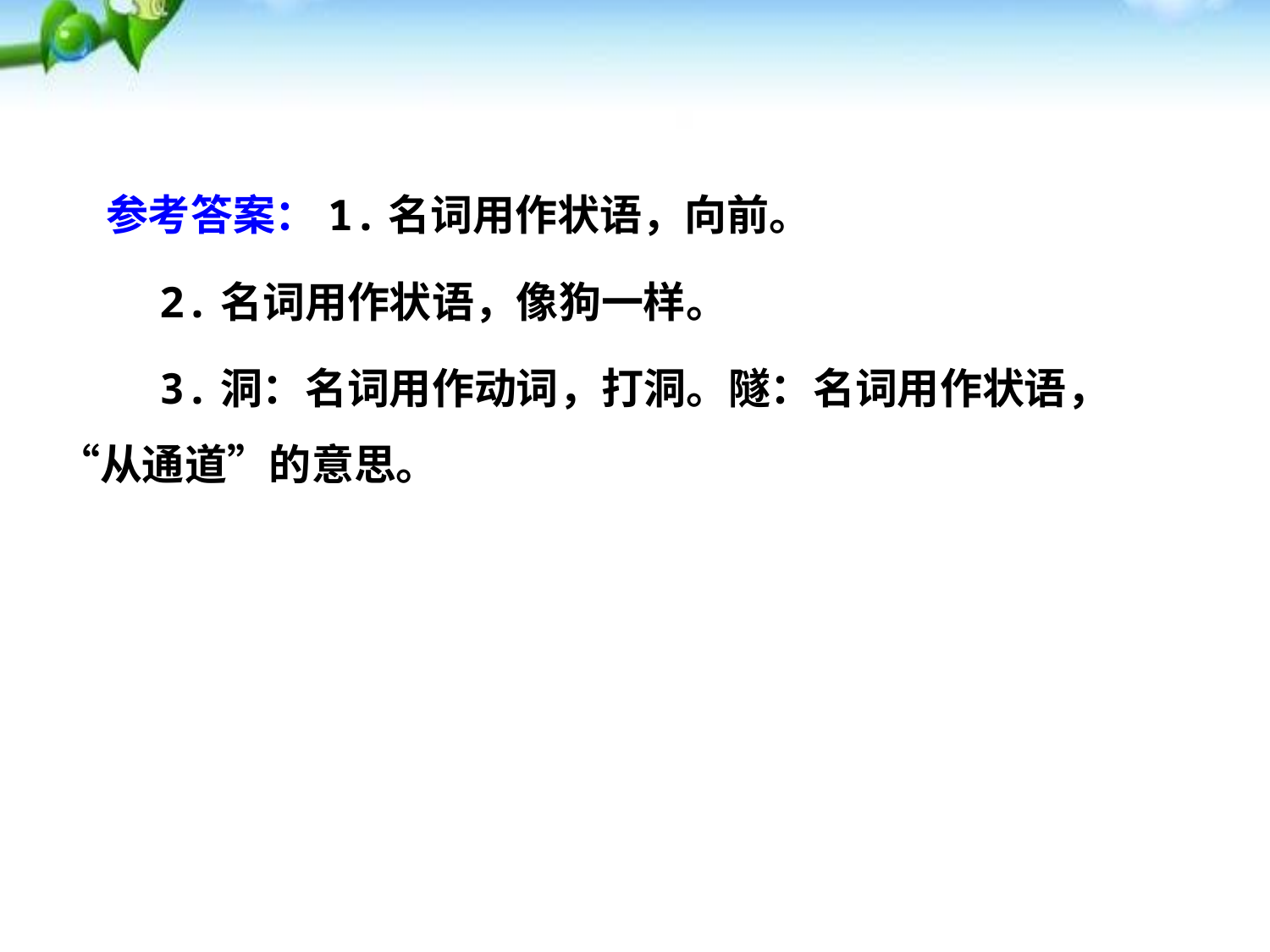

参考答案：1.名词用作状语，向前。
    2.名词用作状语，像狗一样。
    3.洞：名词用作动词，打洞。隧：名词用作状语，“从通道”的意思。